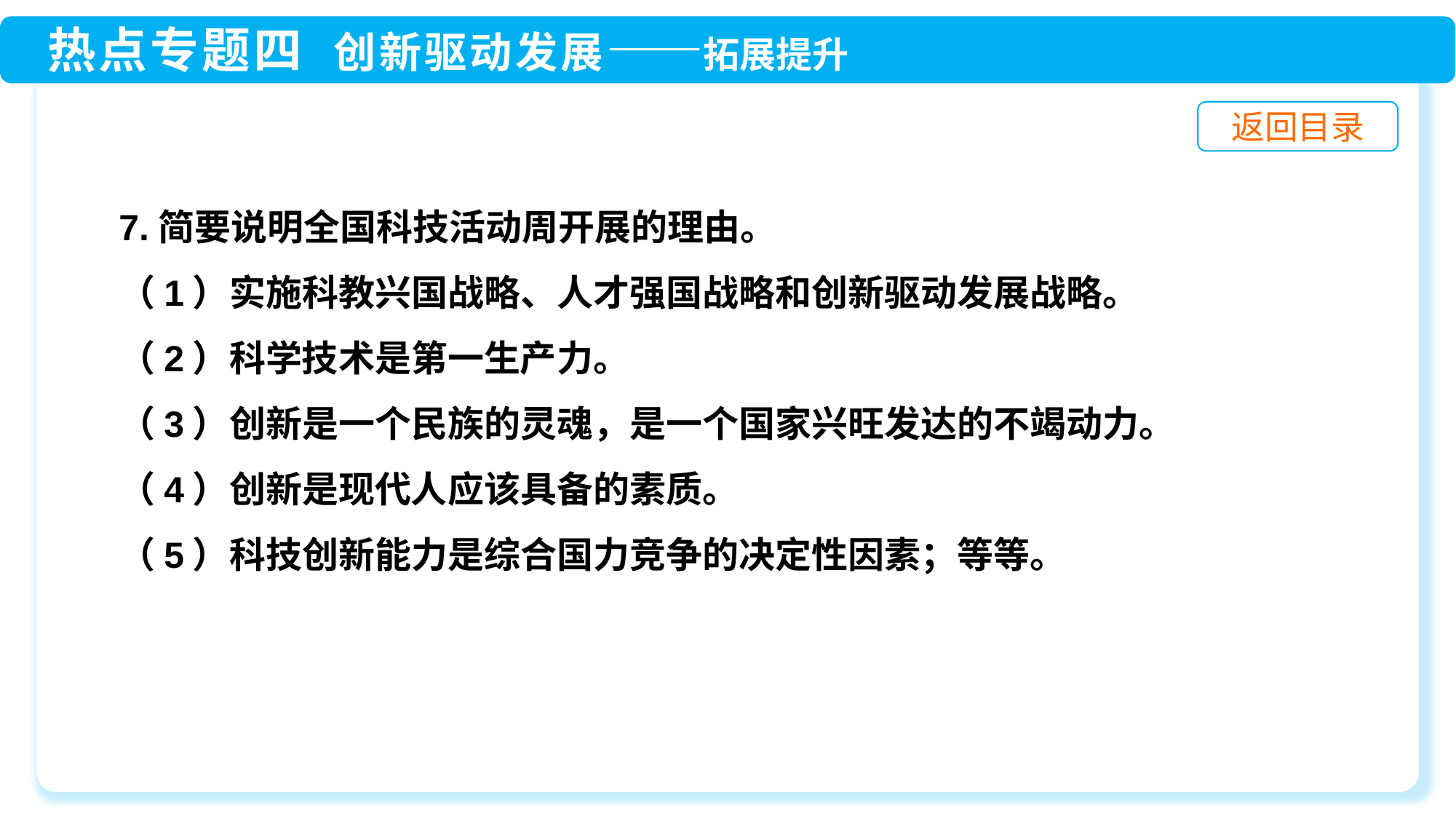

7.简要说明全国科技活动周开展的理由。
（1）实施科教兴国战略、人才强国战略和创新驱动发展战略。
（2）科学技术是第一生产力。
（3）创新是一个民族的灵魂，是一个国家兴旺发达的不竭动力。
（4）创新是现代人应该具备的素质。
（5）科技创新能力是综合国力竞争的决定性因素；等等。